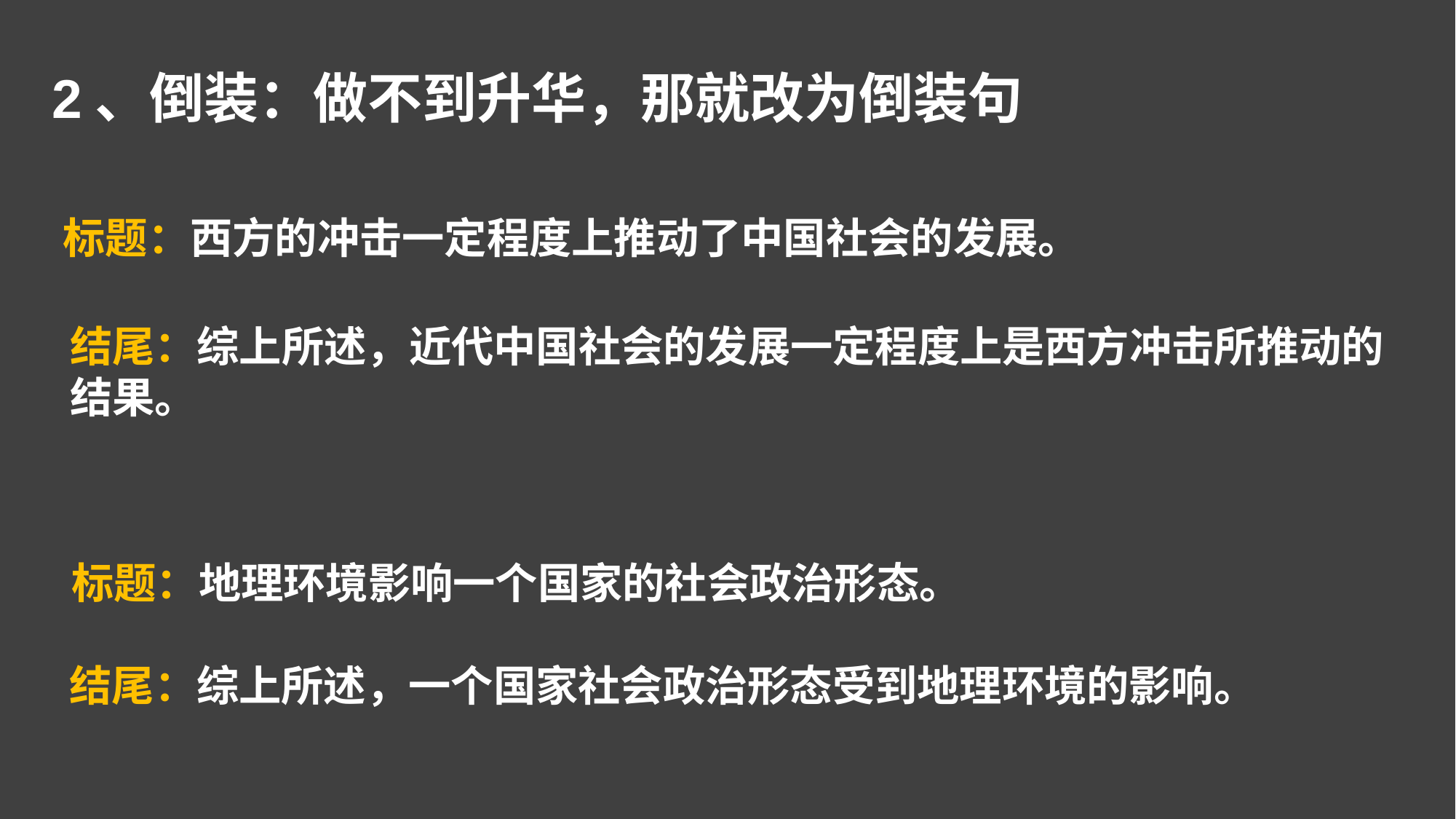

2、倒装：做不到升华，那就改为倒装句
 标题：西方的冲击一定程度上推动了中国社会的发展。
结尾：综上所述，近代中国社会的发展一定程度上是西方冲击所推动的结果。
 标题：地理环境影响一个国家的社会政治形态。
结尾：综上所述，一个国家社会政治形态受到地理环境的影响。